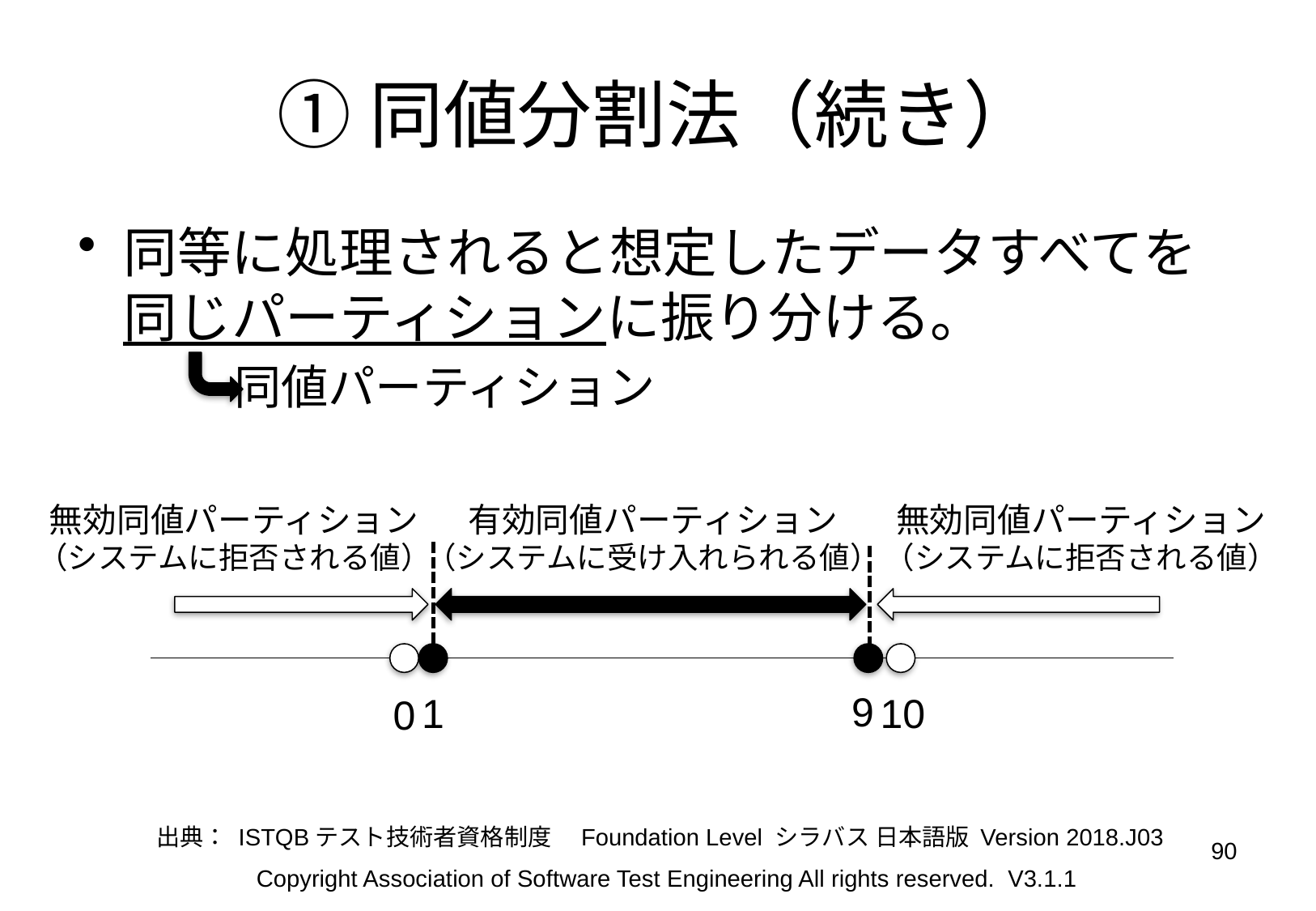

# ①同値分割法（続き）
同等に処理されると想定したデータすべてを
同じパーティションに振り分ける。

同値パーティション

無効同値パーティション
（システムに拒否される値）
有効同値パーティション
（システムに受け入れられる値）
無効同値パーティション
（システムに拒否される値）

9
10
1
0
出典： ISTQBテスト技術者資格制度　Foundation Level シラバス 日本語版 Version 2018.J03
90
Copyright Association of Software Test Engineering All rights reserved.  V3.1.1